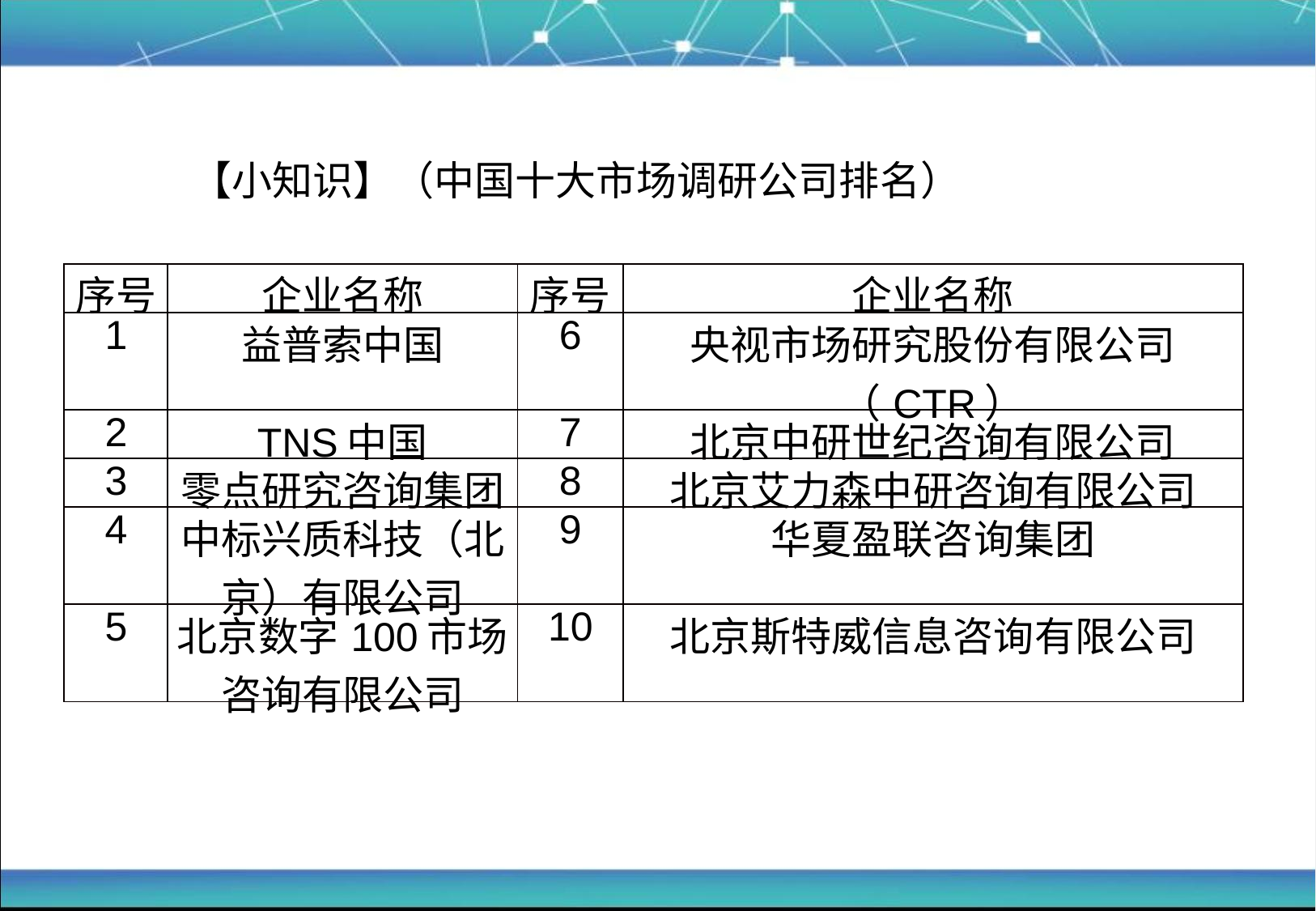

【小知识】（中国十大市场调研公司排名）
| 序号 | 企业名称 | 序号 | 企业名称 |
| --- | --- | --- | --- |
| 1 | 益普索中国 | 6 | 央视市场研究股份有限公司（CTR） |
| 2 | TNS中国 | 7 | 北京中研世纪咨询有限公司 |
| 3 | 零点研究咨询集团 | 8 | 北京艾力森中研咨询有限公司 |
| 4 | 中标兴质科技（北京）有限公司 | 9 | 华夏盈联咨询集团 |
| 5 | 北京数字100市场咨询有限公司 | 10 | 北京斯特威信息咨询有限公司 |